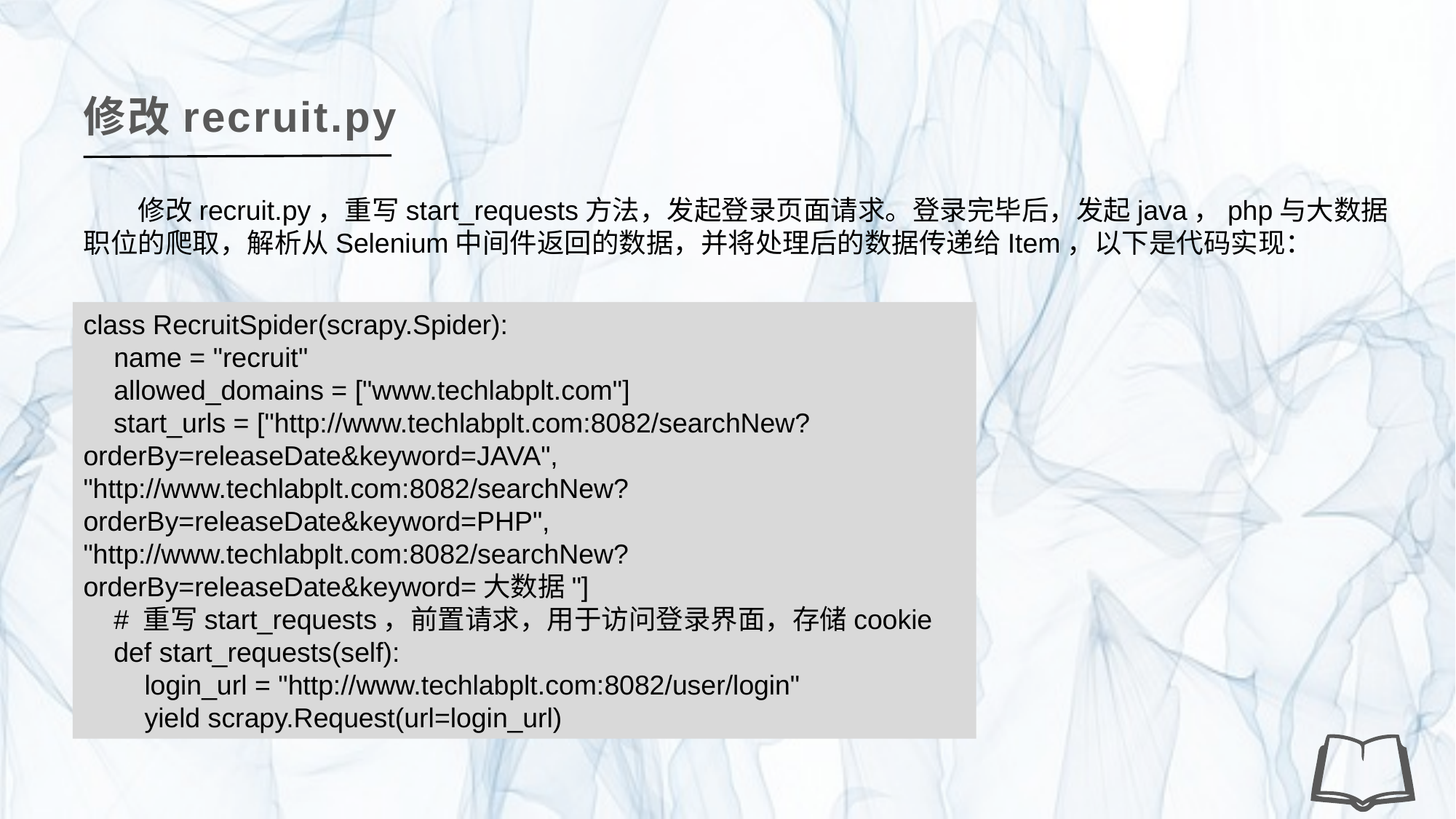

修改recruit.py
修改recruit.py，重写start_requests方法，发起登录页面请求。登录完毕后，发起java，php与大数据职位的爬取，解析从Selenium中间件返回的数据，并将处理后的数据传递给Item，以下是代码实现：
class RecruitSpider(scrapy.Spider):
    name = "recruit"
    allowed_domains = ["www.techlabplt.com"]
    start_urls = ["http://www.techlabplt.com:8082/searchNew?orderBy=releaseDate&keyword=JAVA",           "http://www.techlabplt.com:8082/searchNew?orderBy=releaseDate&keyword=PHP",                  "http://www.techlabplt.com:8082/searchNew?orderBy=releaseDate&keyword=大数据"]
    # 重写start_requests，前置请求，用于访问登录界面，存储cookie
    def start_requests(self):
        login_url = "http://www.techlabplt.com:8082/user/login"
        yield scrapy.Request(url=login_url)

16